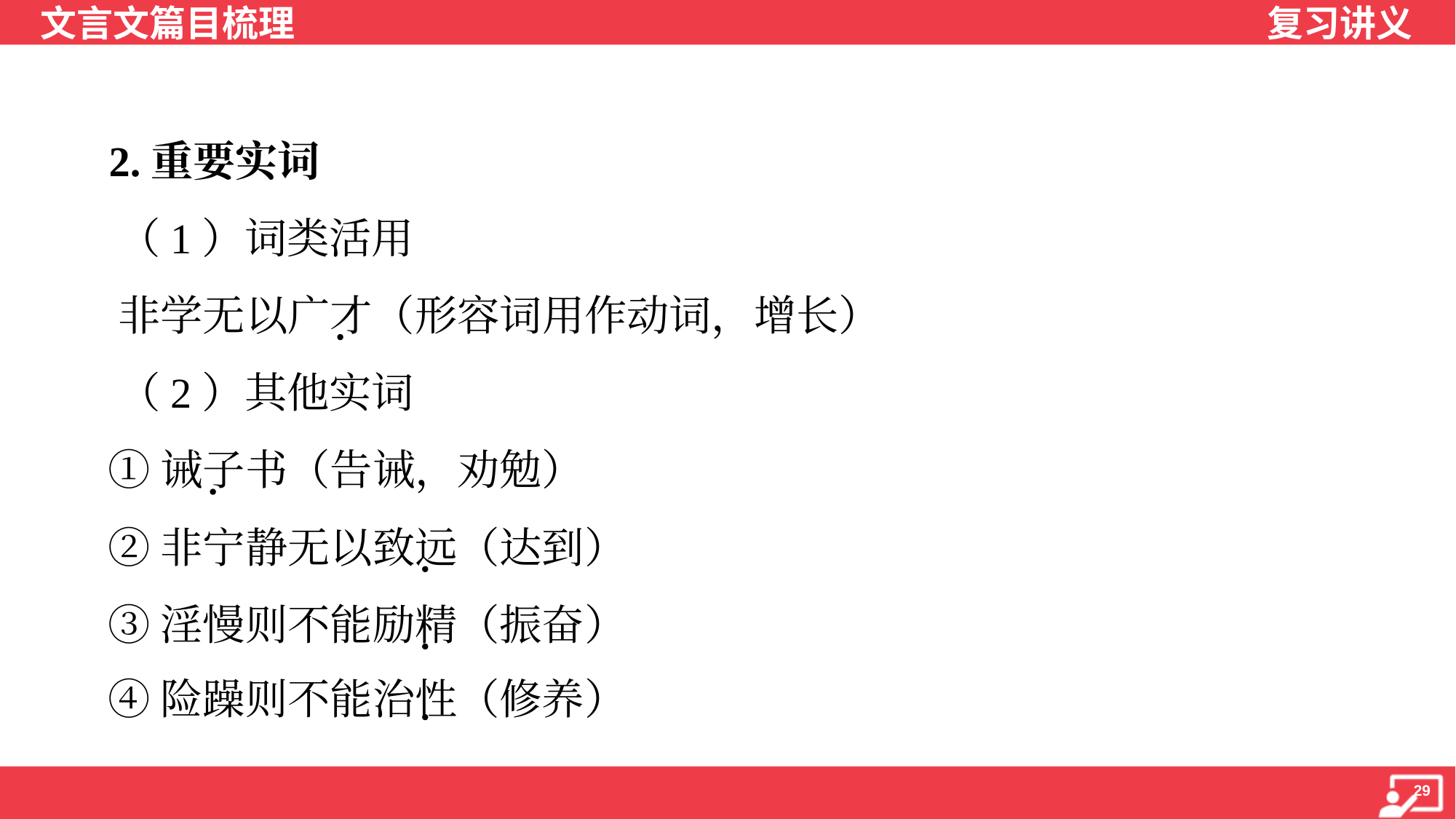

2.重要实词
    （1）词类活用
    非学无以广才（形容词用作动词，增长）
    （2）其他实词
    ①诫子书（告诫，劝勉）
    ②非宁静无以致远（达到）
    ③淫慢则不能励精（振奋）
    ④险躁则不能治性（修养）